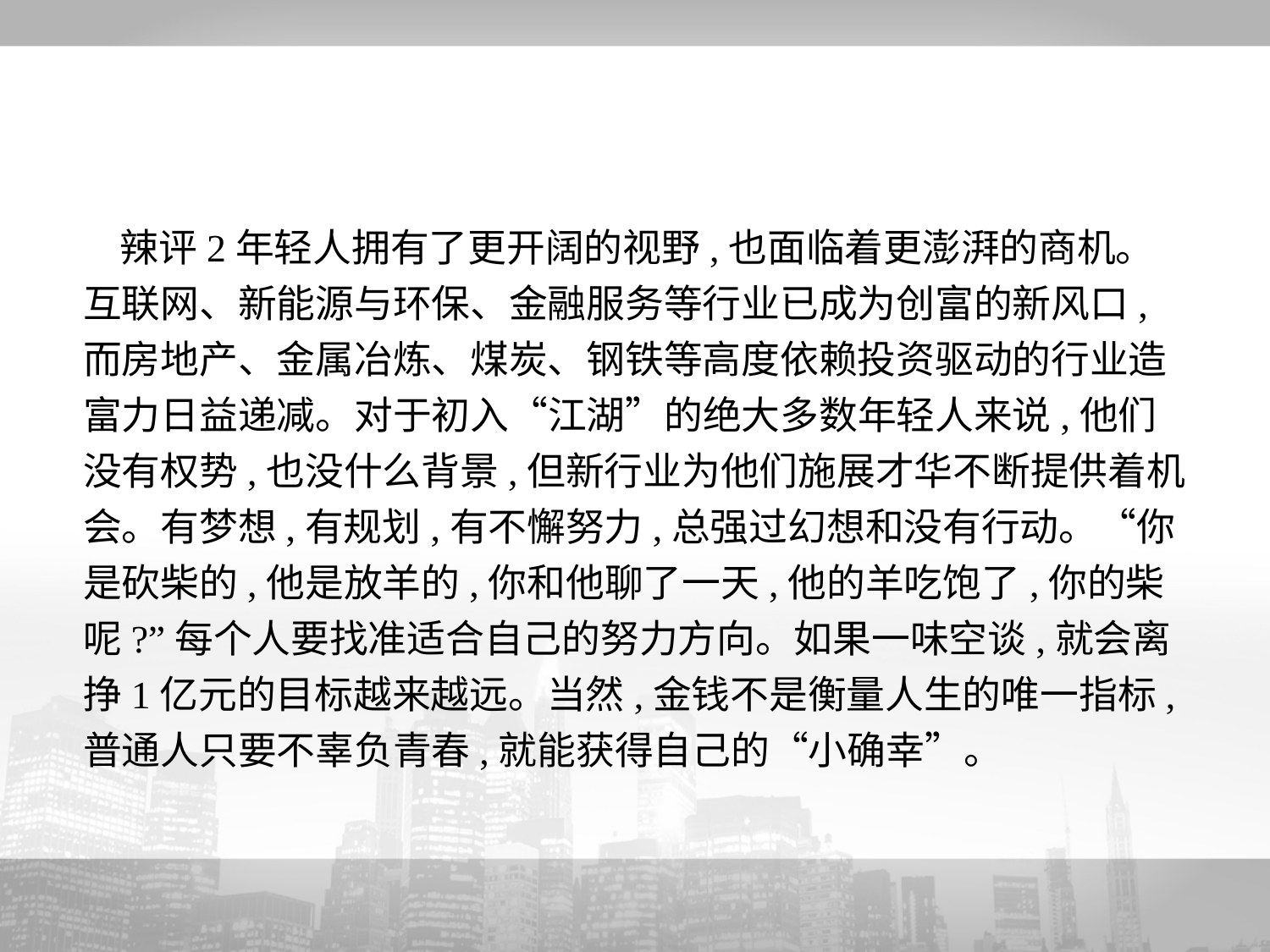

辣评2年轻人拥有了更开阔的视野,也面临着更澎湃的商机。互联网、新能源与环保、金融服务等行业已成为创富的新风口,而房地产、金属冶炼、煤炭、钢铁等高度依赖投资驱动的行业造富力日益递减。对于初入“江湖”的绝大多数年轻人来说,他们没有权势,也没什么背景,但新行业为他们施展才华不断提供着机会。有梦想,有规划,有不懈努力,总强过幻想和没有行动。“你是砍柴的,他是放羊的,你和他聊了一天,他的羊吃饱了,你的柴呢?”每个人要找准适合自己的努力方向。如果一味空谈,就会离挣1亿元的目标越来越远。当然,金钱不是衡量人生的唯一指标,普通人只要不辜负青春,就能获得自己的“小确幸”。